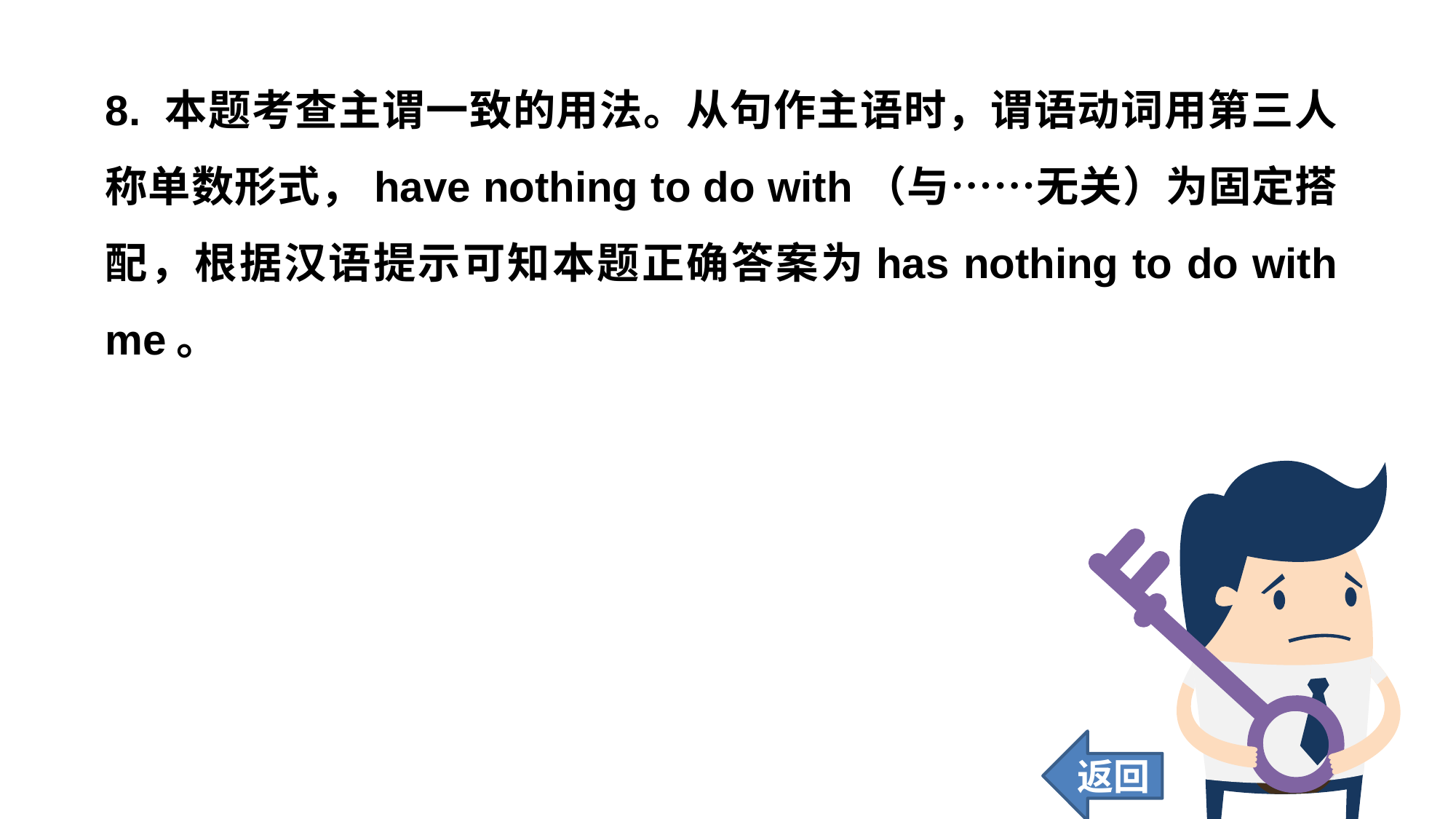

8. 本题考查主谓一致的用法。从句作主语时，谓语动词用第三人称单数形式，have nothing to do with（与……无关）为固定搭配，根据汉语提示可知本题正确答案为has nothing to do with me。

返回
148